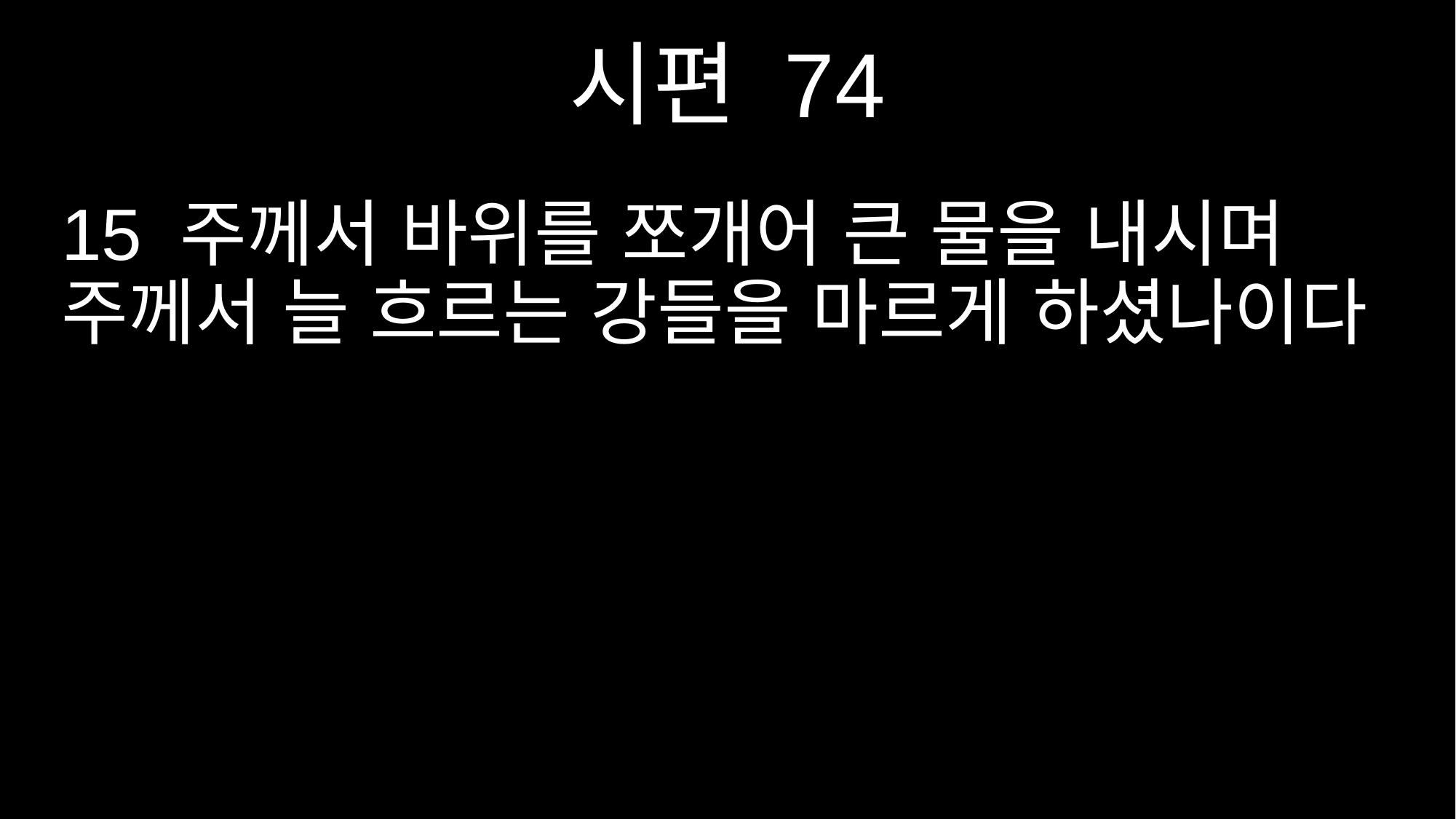

시편 74
15 주께서 바위를 쪼개어 큰 물을 내시며 주께서 늘 흐르는 강들을 마르게 하셨나이다